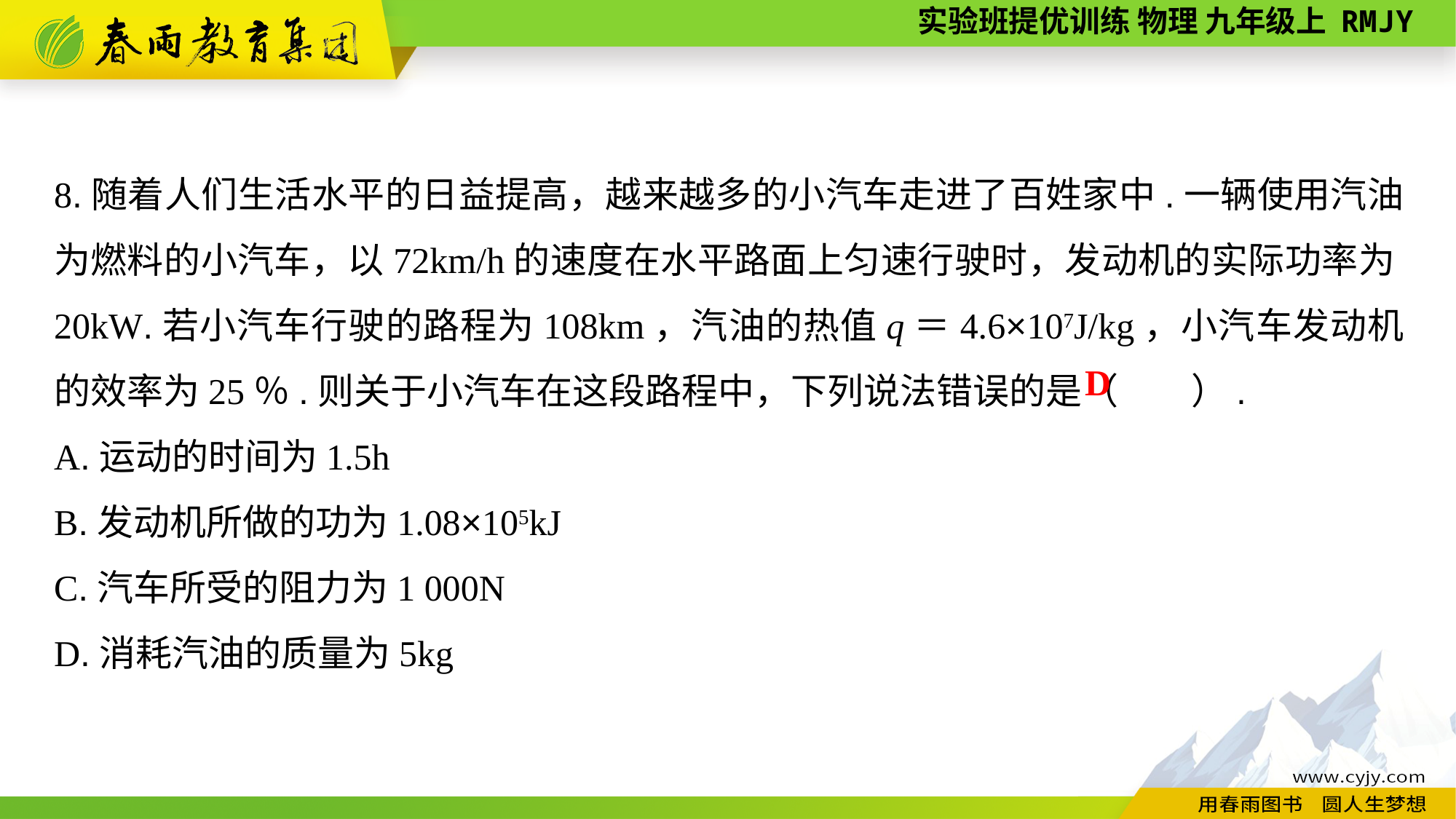

8.随着人们生活水平的日益提高，越来越多的小汽车走进了百姓家中.一辆使用汽油为燃料的小汽车，以72km/h的速度在水平路面上匀速行驶时，发动机的实际功率为20kW.若小汽车行驶的路程为108km，汽油的热值q＝4.6×107J/kg，小汽车发动机的效率为25％.则关于小汽车在这段路程中，下列说法错误的是（　　）.
A.运动的时间为1.5h
B.发动机所做的功为1.08×105kJ
C.汽车所受的阻力为1 000N
D.消耗汽油的质量为5kg
D